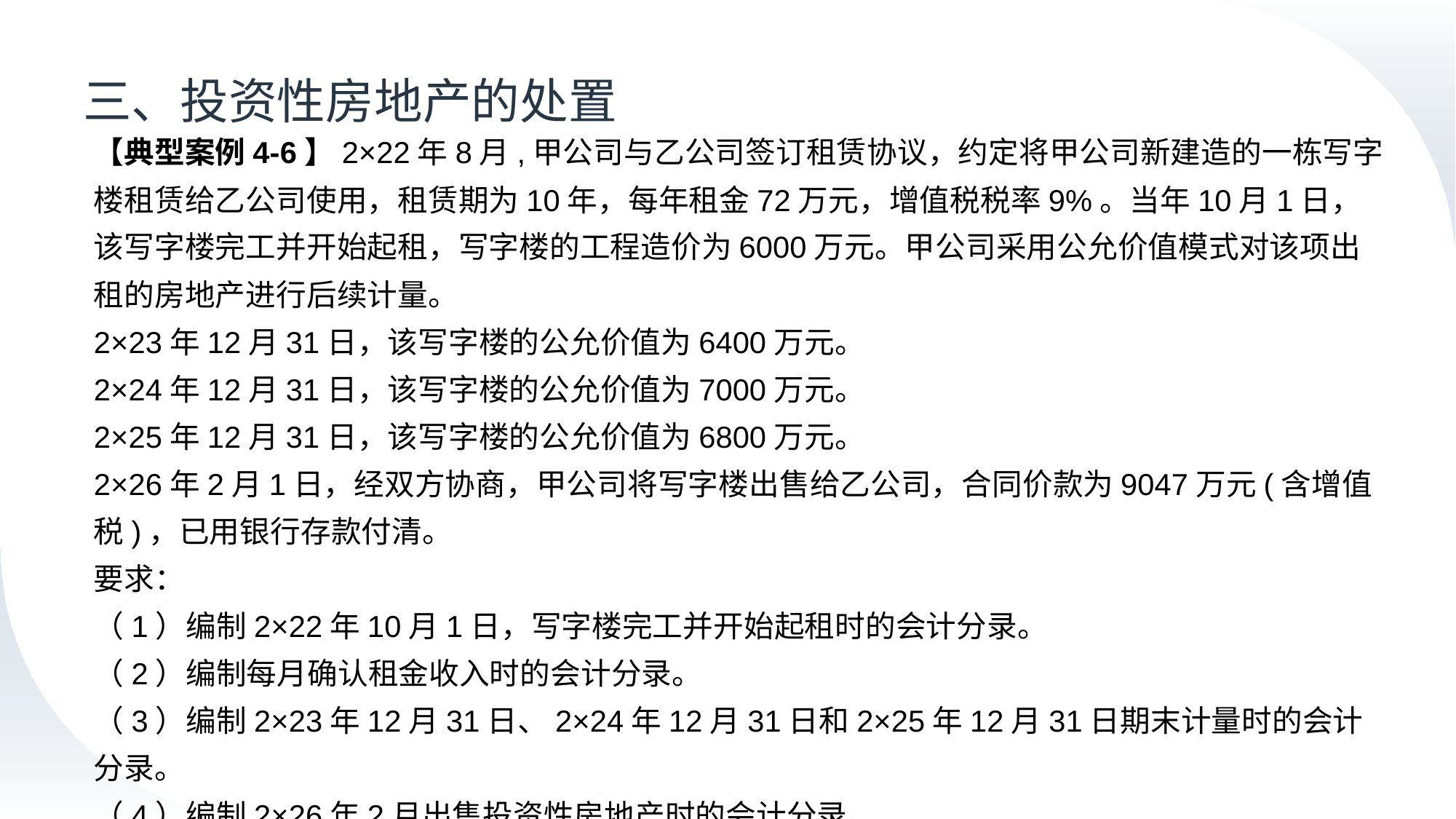

# 三、投资性房地产的处置
【典型案例4-6】2×22年8月,甲公司与乙公司签订租赁协议，约定将甲公司新建造的一栋写字楼租赁给乙公司使用，租赁期为10年，每年租金72万元，增值税税率9%。当年10月1日，该写字楼完工并开始起租，写字楼的工程造价为6000万元。甲公司采用公允价值模式对该项出租的房地产进行后续计量。
2×23年12月31日，该写字楼的公允价值为6400万元。
2×24年12月31日，该写字楼的公允价值为7000万元。
2×25年12月31日，该写字楼的公允价值为6800万元。
2×26年2月1日，经双方协商，甲公司将写字楼出售给乙公司，合同价款为9047万元(含增值税)，已用银行存款付清。
要求：
（1）编制2×22年10月1日，写字楼完工并开始起租时的会计分录。
（2）编制每月确认租金收入时的会计分录。
（3）编制2×23年12月31日、2×24年12月31日和2×25年12月31日期末计量时的会计分录。
（4）编制2×26年2月出售投资性房地产时的会计分录。